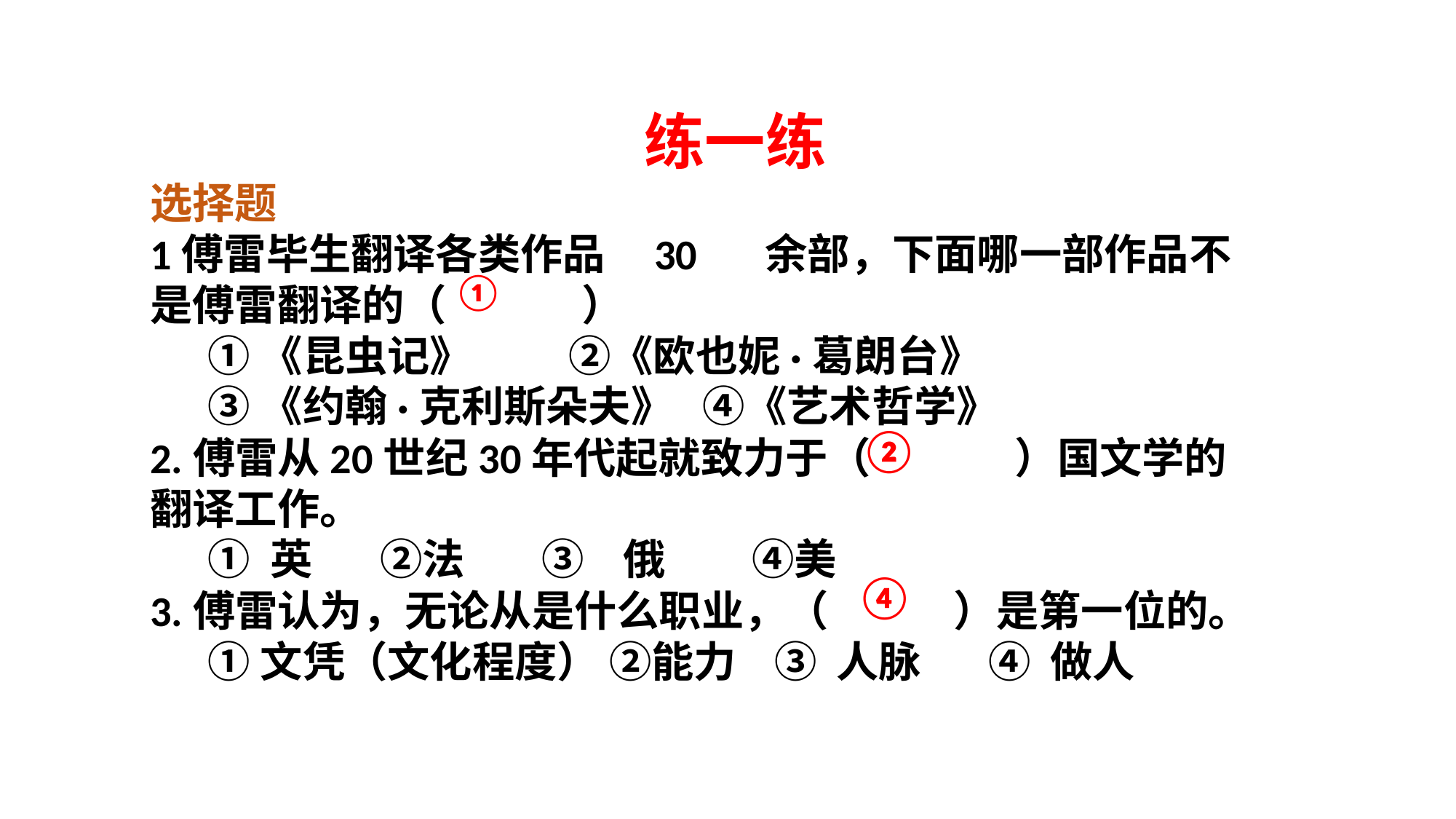

练一练
选择题
1傅雷毕生翻译各类作品    30      余部，下面哪一部作品不是傅雷翻译的（              ）
      ①《昆虫记》          ②《欧也妮·葛朗台》
      ③《约翰·克利斯朵夫》   ④《艺术哲学》
2.傅雷从20世纪30年代起就致力于（               ）国文学的翻译工作。
      ① 英       ②法        ③    俄         ④美
3.傅雷认为，无论从是什么职业，（             ）是第一位的。
      ①文凭（文化程度） ②能力    ③  人脉       ④  做人
①
 ②
  ④